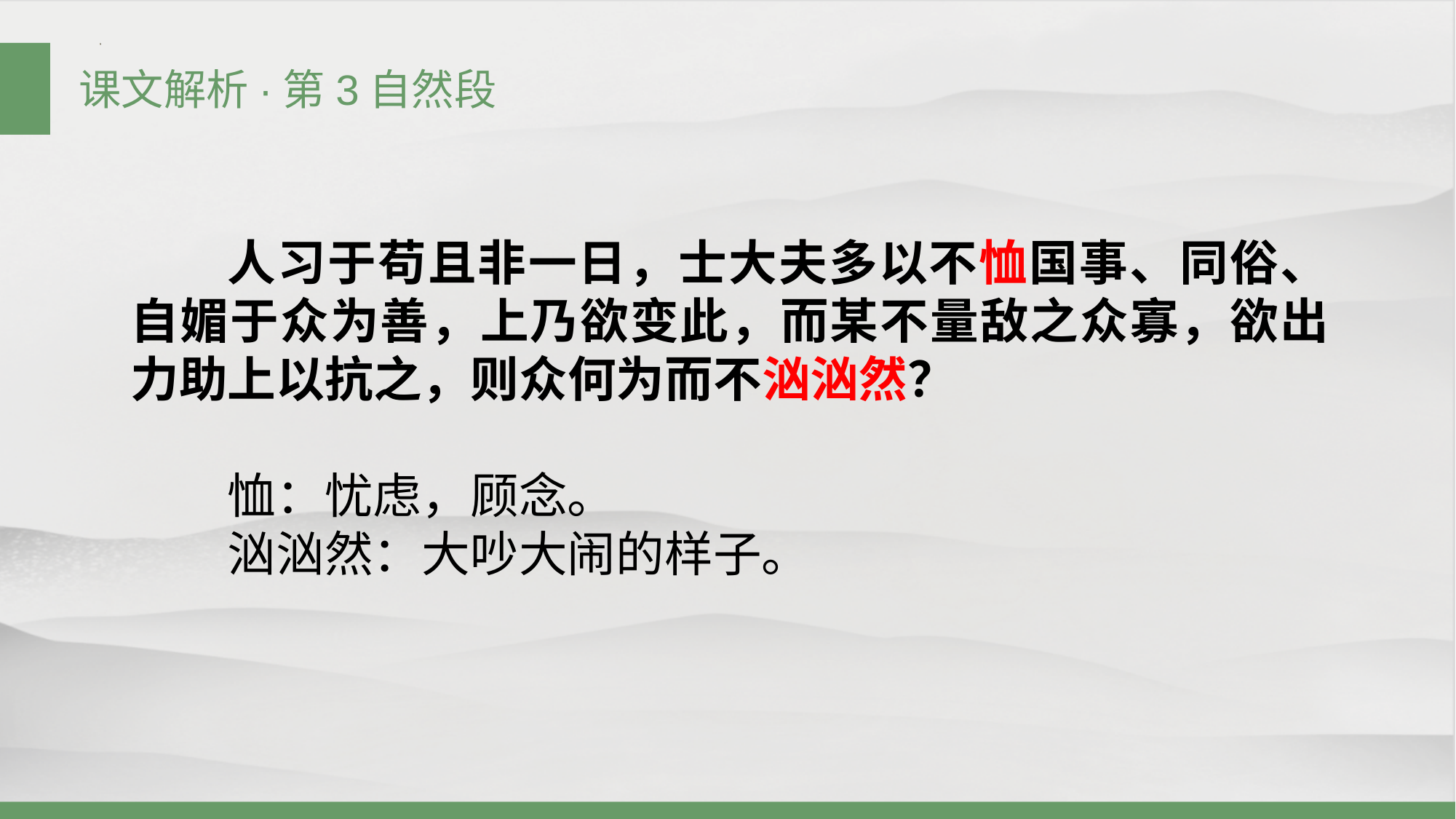

课文解析·第3自然段

人习于苟且非一日，士大夫多以不恤国事、同俗、自媚于众为善，上乃欲变此，而某不量敌之众寡，欲出力助上以抗之，则众何为而不汹汹然？

恤：忧虑，顾念。
汹汹然：大吵大闹的样子。